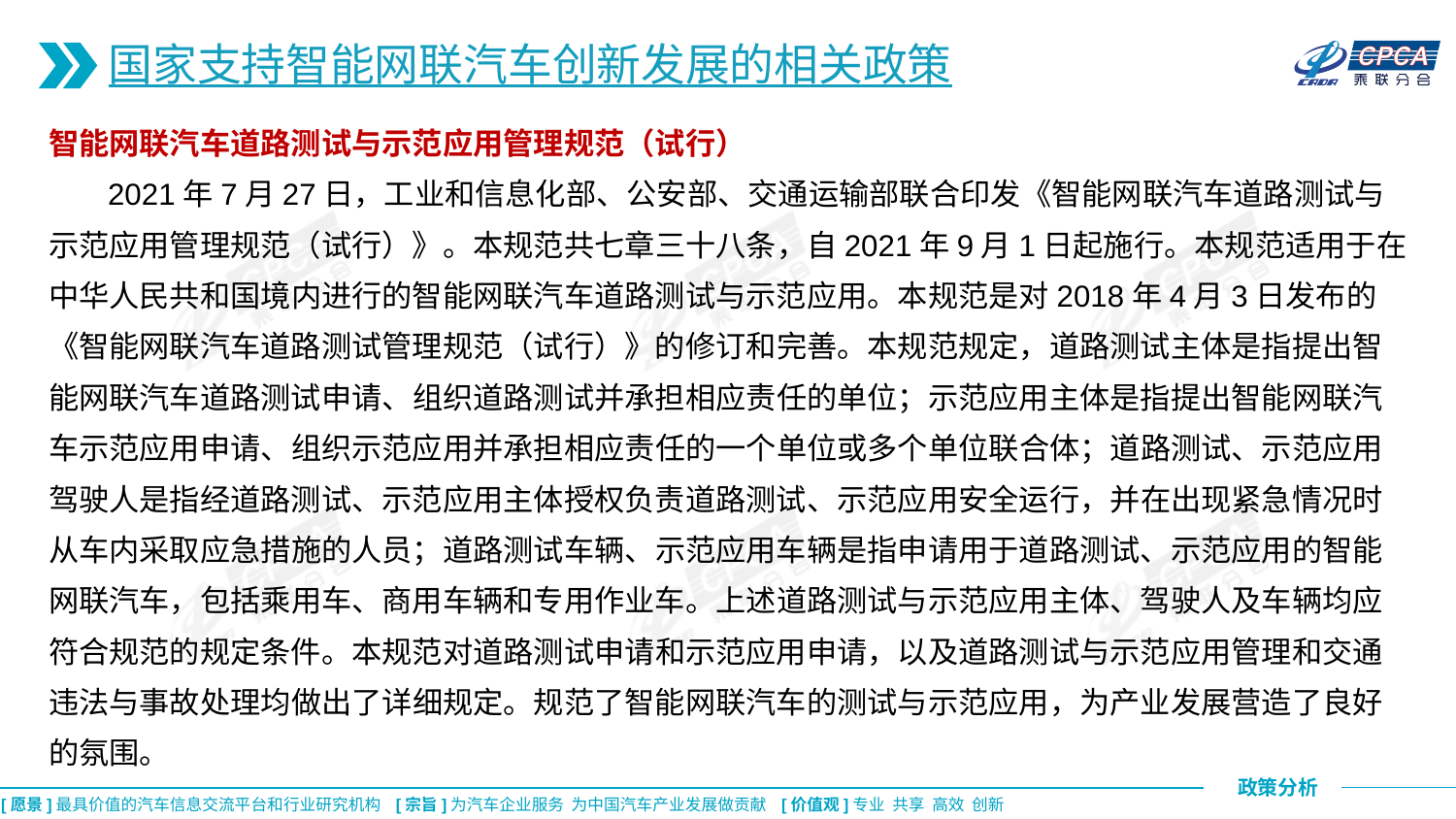

国家支持智能网联汽车创新发展的相关政策
智能网联汽车道路测试与示范应用管理规范（试行）
       2021年7月27日，工业和信息化部、公安部、交通运输部联合印发《智能网联汽车道路测试与示范应用管理规范（试行）》。本规范共七章三十八条，自2021年9月1日起施行。本规范适用于在中华人民共和国境内进行的智能网联汽车道路测试与示范应用。本规范是对2018年4月3日发布的《智能网联汽车道路测试管理规范（试行）》的修订和完善。本规范规定，道路测试主体是指提出智能网联汽车道路测试申请、组织道路测试并承担相应责任的单位；示范应用主体是指提出智能网联汽车示范应用申请、组织示范应用并承担相应责任的一个单位或多个单位联合体；道路测试、示范应用驾驶人是指经道路测试、示范应用主体授权负责道路测试、示范应用安全运行，并在出现紧急情况时从车内采取应急措施的人员；道路测试车辆、示范应用车辆是指申请用于道路测试、示范应用的智能网联汽车，包括乘用车、商用车辆和专用作业车。上述道路测试与示范应用主体、驾驶人及车辆均应符合规范的规定条件。本规范对道路测试申请和示范应用申请，以及道路测试与示范应用管理和交通违法与事故处理均做出了详细规定。规范了智能网联汽车的测试与示范应用，为产业发展营造了良好的氛围。